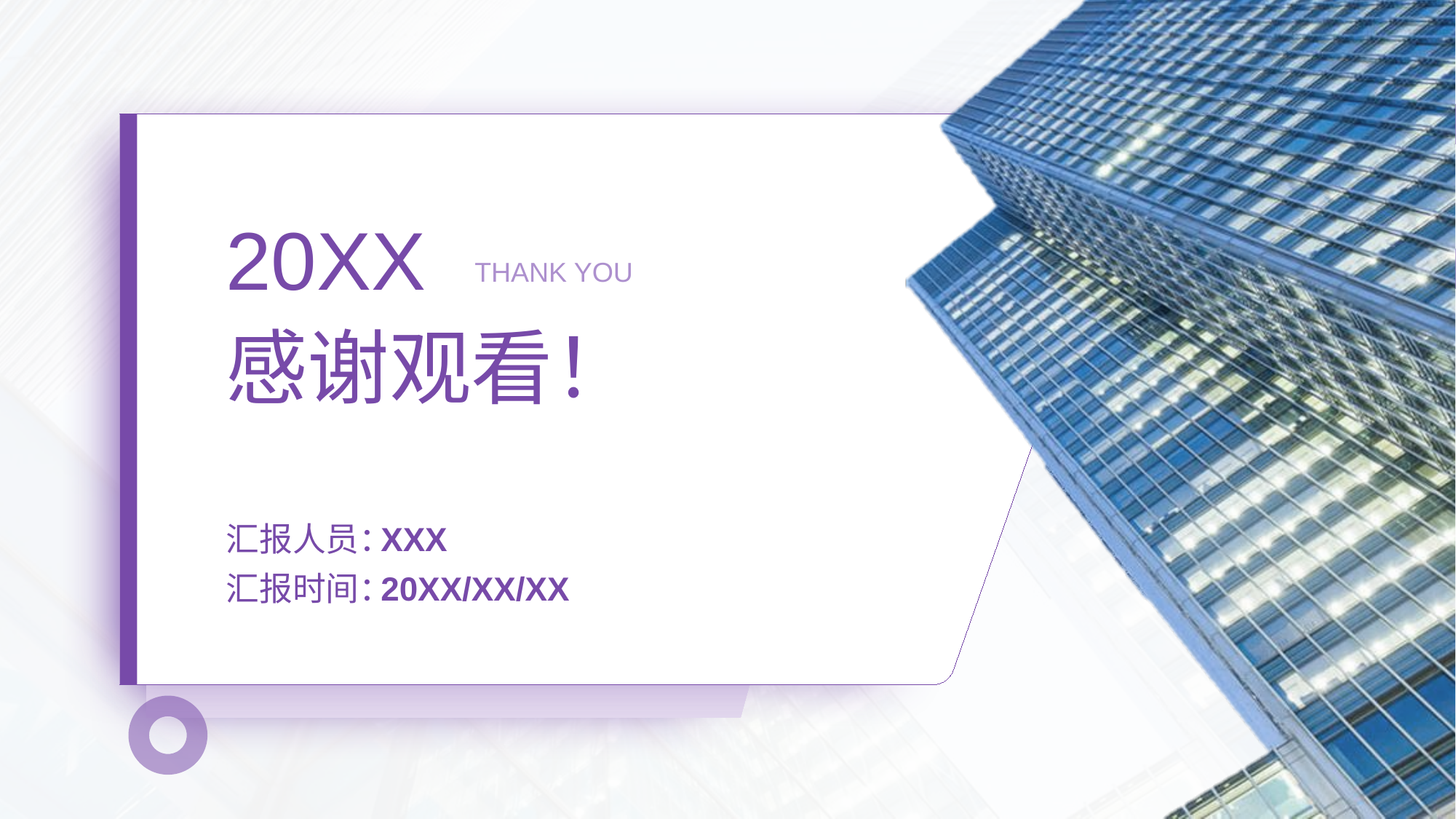

20XX
感谢观看！
THANK YOU
汇报人员：
汇报时间：
XXX
20XX/XX/XX